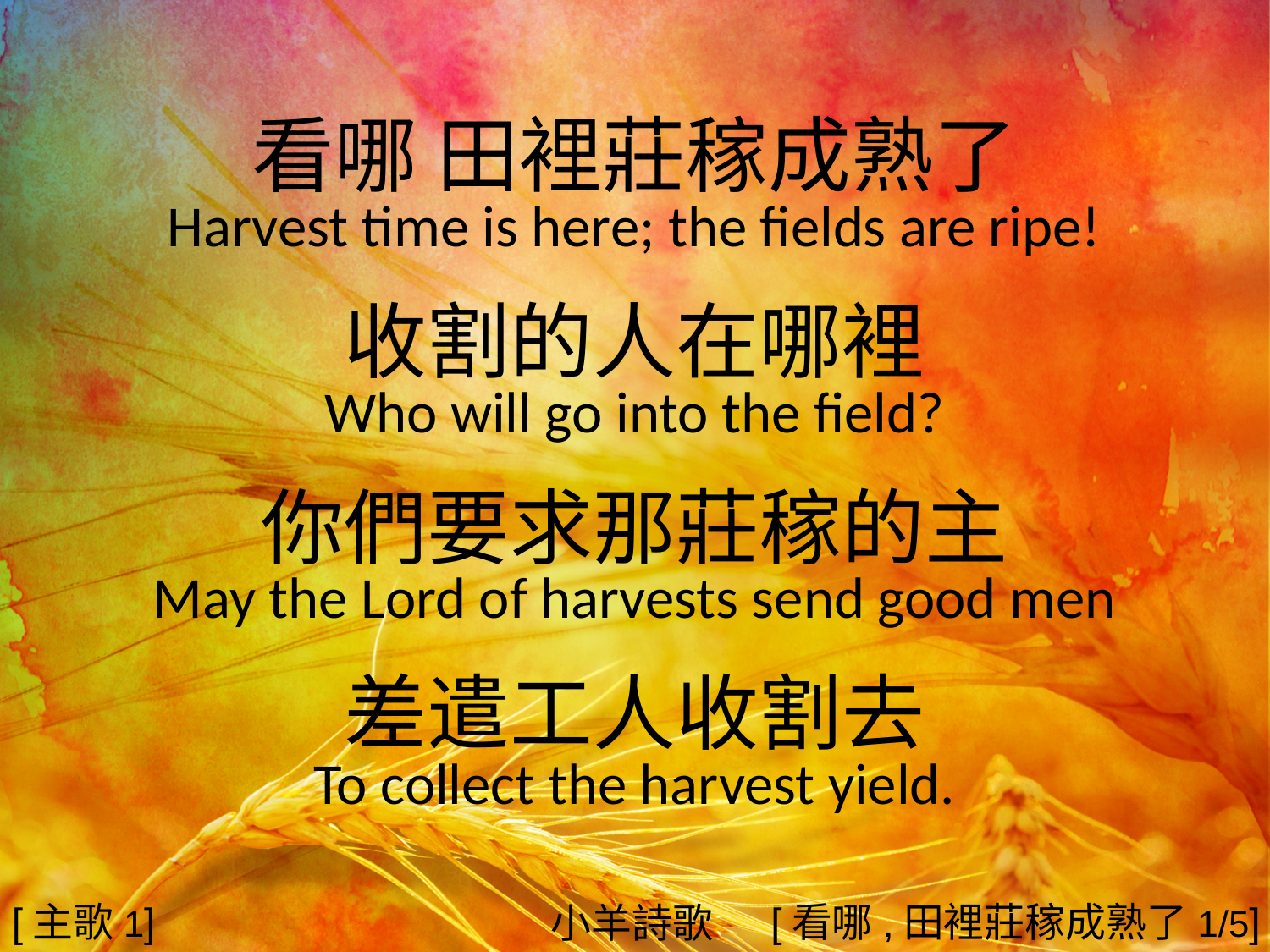

看哪 田裡莊稼成熟了
Harvest time is here; the fields are ripe!

收割的人在哪裡
Who will go into the field?

你們要求那莊稼的主
May the Lord of harvests send good men

差遣工人收割去
To collect the harvest yield.
#

[主歌1]
[看哪,田裡莊稼成熟了1/5]
小羊詩歌